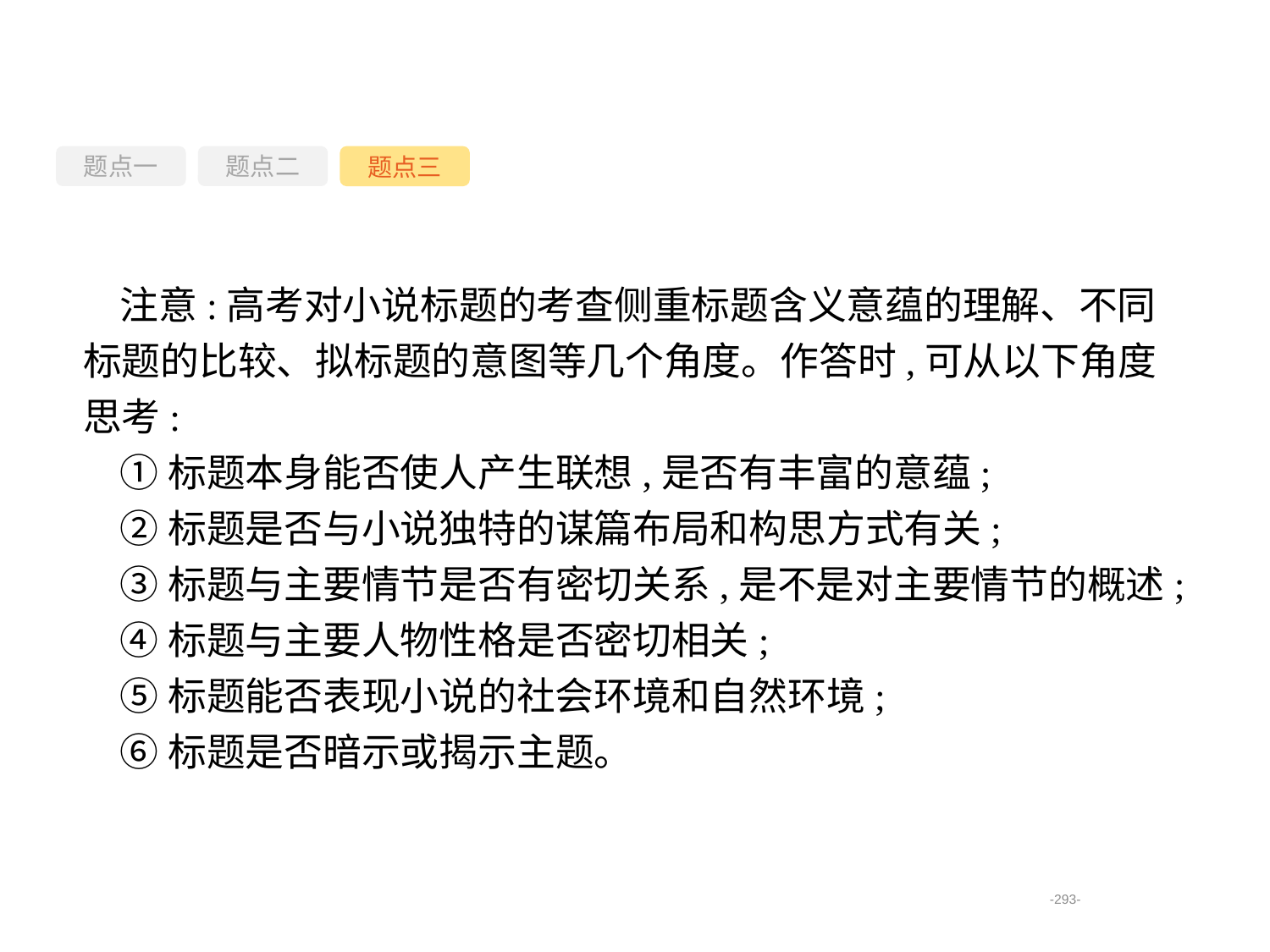

题点一
题点三
题点二
注意:高考对小说标题的考查侧重标题含义意蕴的理解、不同标题的比较、拟标题的意图等几个角度。作答时,可从以下角度思考:
①标题本身能否使人产生联想,是否有丰富的意蕴;
②标题是否与小说独特的谋篇布局和构思方式有关;
③标题与主要情节是否有密切关系,是不是对主要情节的概述;
④标题与主要人物性格是否密切相关;
⑤标题能否表现小说的社会环境和自然环境;
⑥标题是否暗示或揭示主题。
-293-